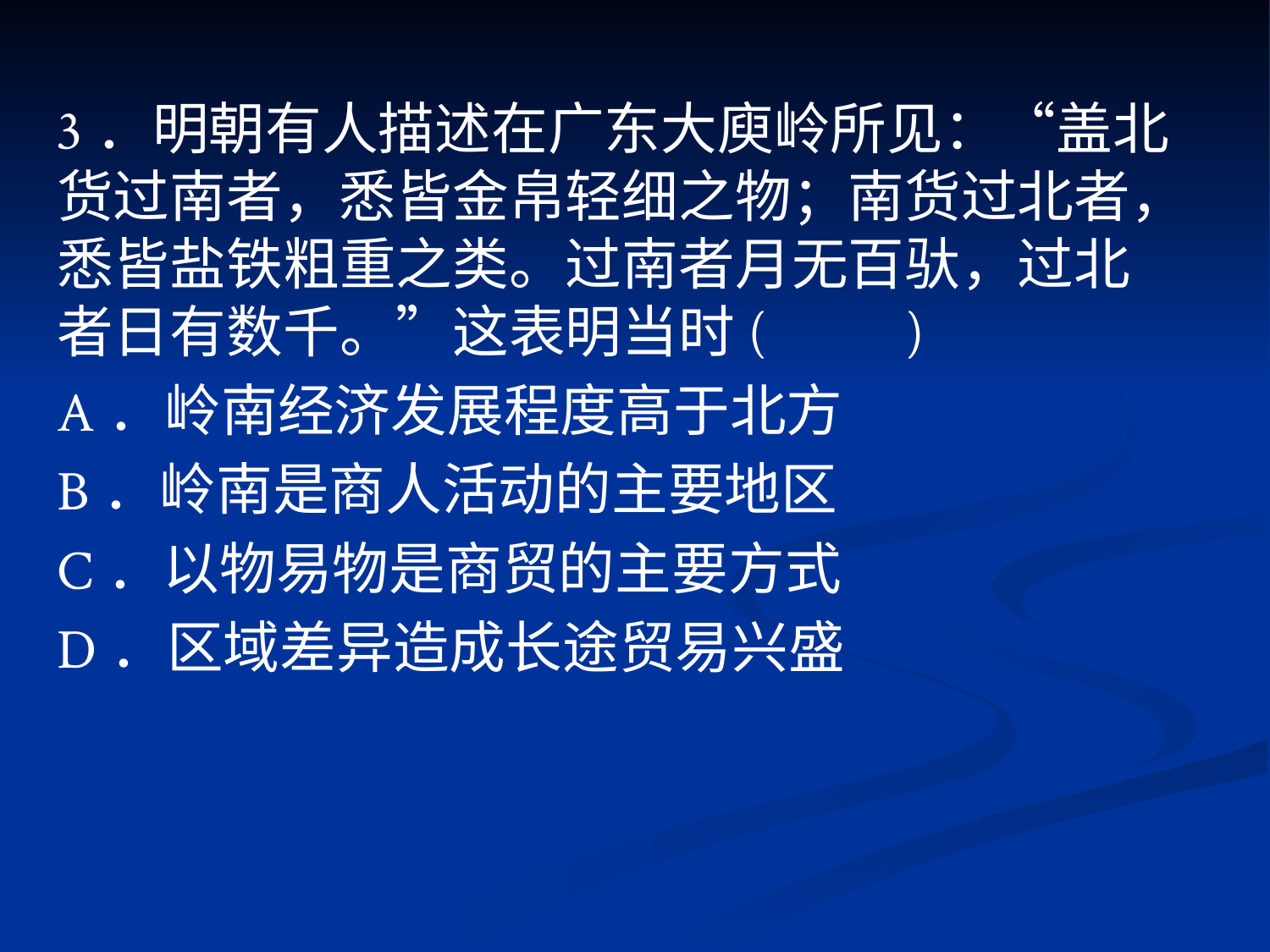

3．明朝有人描述在广东大庾岭所见：“盖北货过南者，悉皆金帛轻细之物；南货过北者，悉皆盐铁粗重之类。过南者月无百驮，过北者日有数千。”这表明当时(　　)
A．岭南经济发展程度高于北方
B．岭南是商人活动的主要地区
C．以物易物是商贸的主要方式
D．区域差异造成长途贸易兴盛